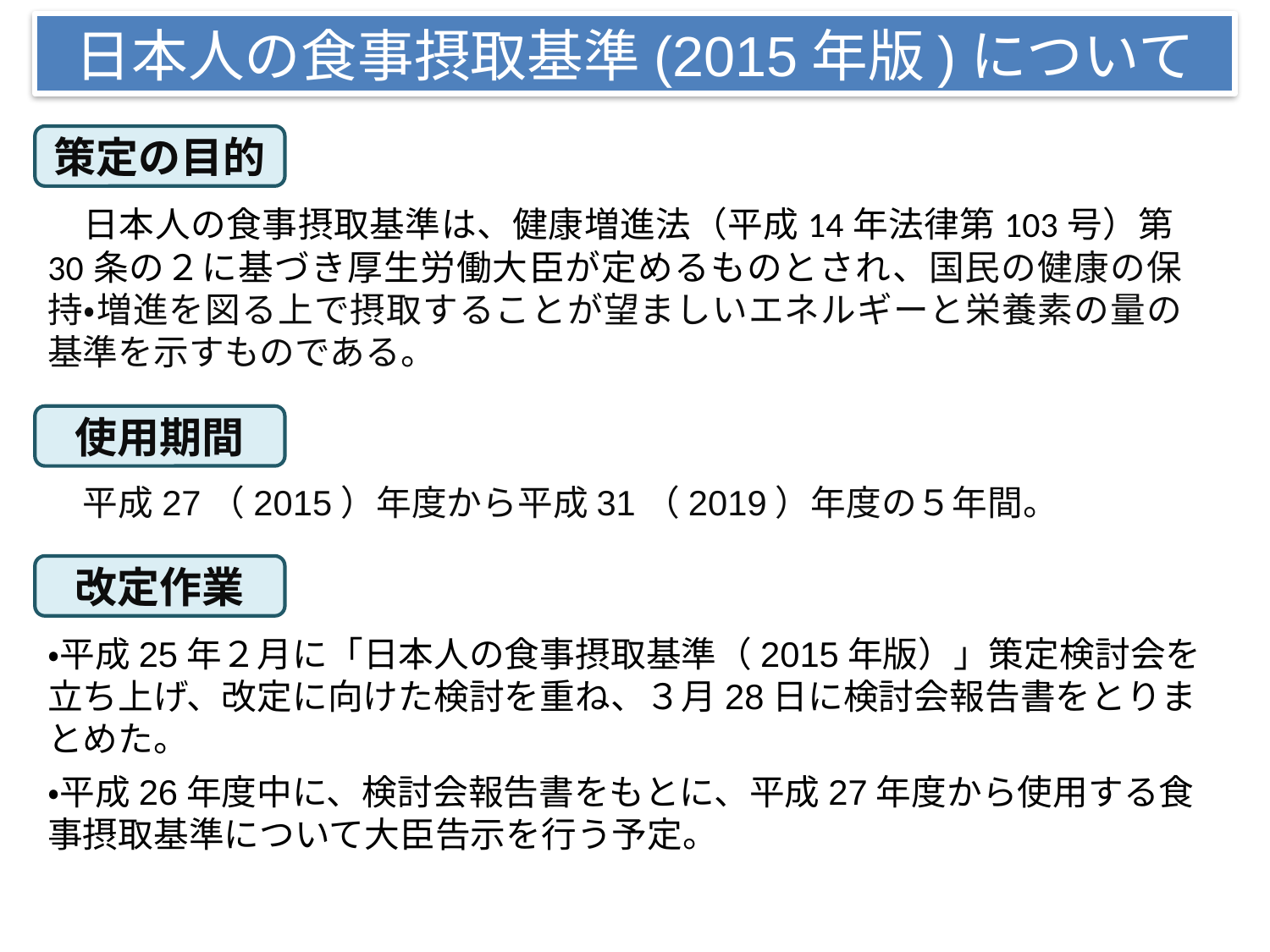

日本人の食事摂取基準(2015年版)について
策定の目的
　日本人の食事摂取基準は、健康増進法（平成14年法律第103号）第30条の２に基づき厚生労働大臣が定めるものとされ、国民の健康の保持・増進を図る上で摂取することが望ましいエネルギーと栄養素の量の基準を示すものである。
使用期間
　平成27（2015）年度から平成31（2019）年度の５年間。
改定作業
・平成25年２月に「日本人の食事摂取基準（2015年版）」策定検討会を立ち上げ、改定に向けた検討を重ね、３月28日に検討会報告書をとりまとめた。
・平成26年度中に、検討会報告書をもとに、平成27年度から使用する食事摂取基準について大臣告示を行う予定。